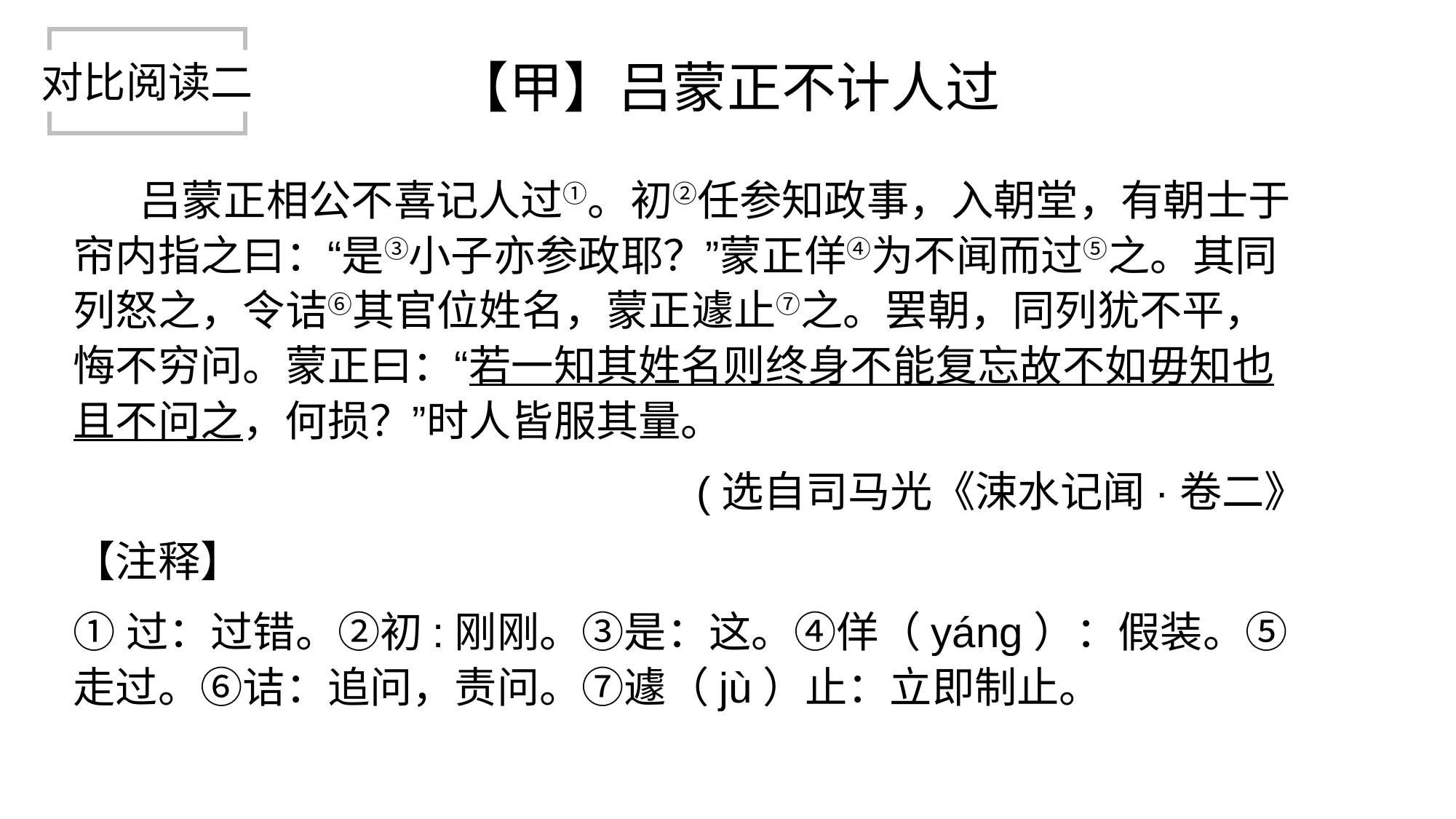

对比阅读二
# 【甲】吕蒙正不计人过
　  吕蒙正相公不喜记人过①。初②任参知政事，入朝堂，有朝士于帘内指之曰：“是③小子亦参政耶？”蒙正佯④为不闻而过⑤之。其同列怒之，令诘⑥其官位姓名，蒙正遽止⑦之。罢朝，同列犹不平，悔不穷问。蒙正曰：“若一知其姓名则终身不能复忘故不如毋知也且不问之，何损？”时人皆服其量。
              (选自司马光《涑水记闻·卷二》
【注释】
①过：过错。②初:刚刚。③是：这。④佯（yáng）：假装。⑤走过。⑥诘：追问，责问。⑦遽（jù）止：立即制止。